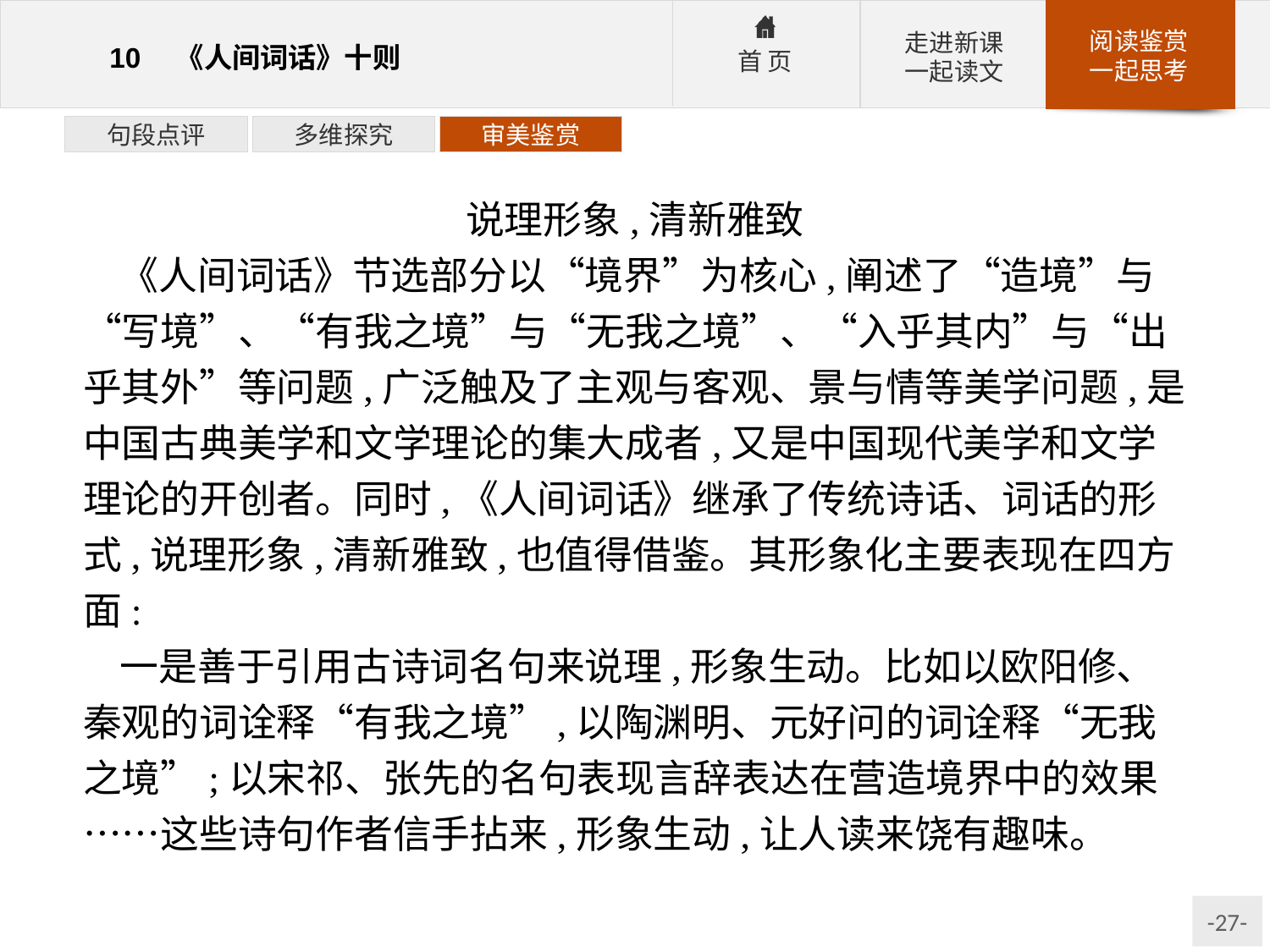

句段点评
多维探究
审美鉴赏
说理形象,清新雅致
《人间词话》节选部分以“境界”为核心,阐述了“造境”与“写境”、“有我之境”与“无我之境”、“入乎其内”与“出乎其外”等问题,广泛触及了主观与客观、景与情等美学问题,是中国古典美学和文学理论的集大成者,又是中国现代美学和文学理论的开创者。同时,《人间词话》继承了传统诗话、词话的形式,说理形象,清新雅致,也值得借鉴。其形象化主要表现在四方面:
一是善于引用古诗词名句来说理,形象生动。比如以欧阳修、秦观的词诠释“有我之境”,以陶渊明、元好问的词诠释“无我之境”;以宋祁、张先的名句表现言辞表达在营造境界中的效果……这些诗句作者信手拈来,形象生动,让人读来饶有趣味。